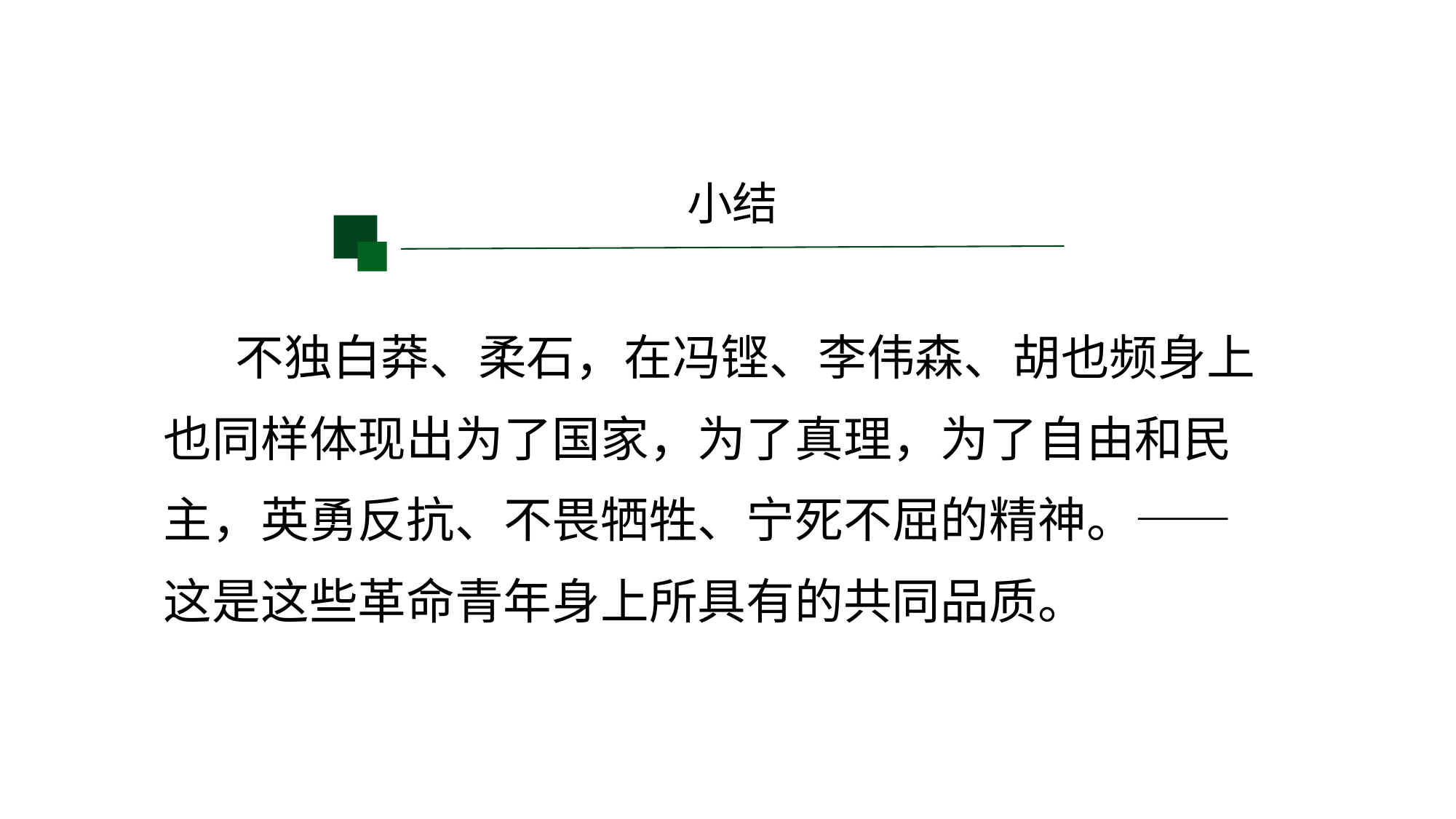

小结

不独白莽、柔石，在冯铿、李伟森、胡也频身上也同样体现出为了国家，为了真理，为了自由和民主，英勇反抗、不畏牺牲、宁死不屈的精神。——这是这些革命青年身上所具有的共同品质。